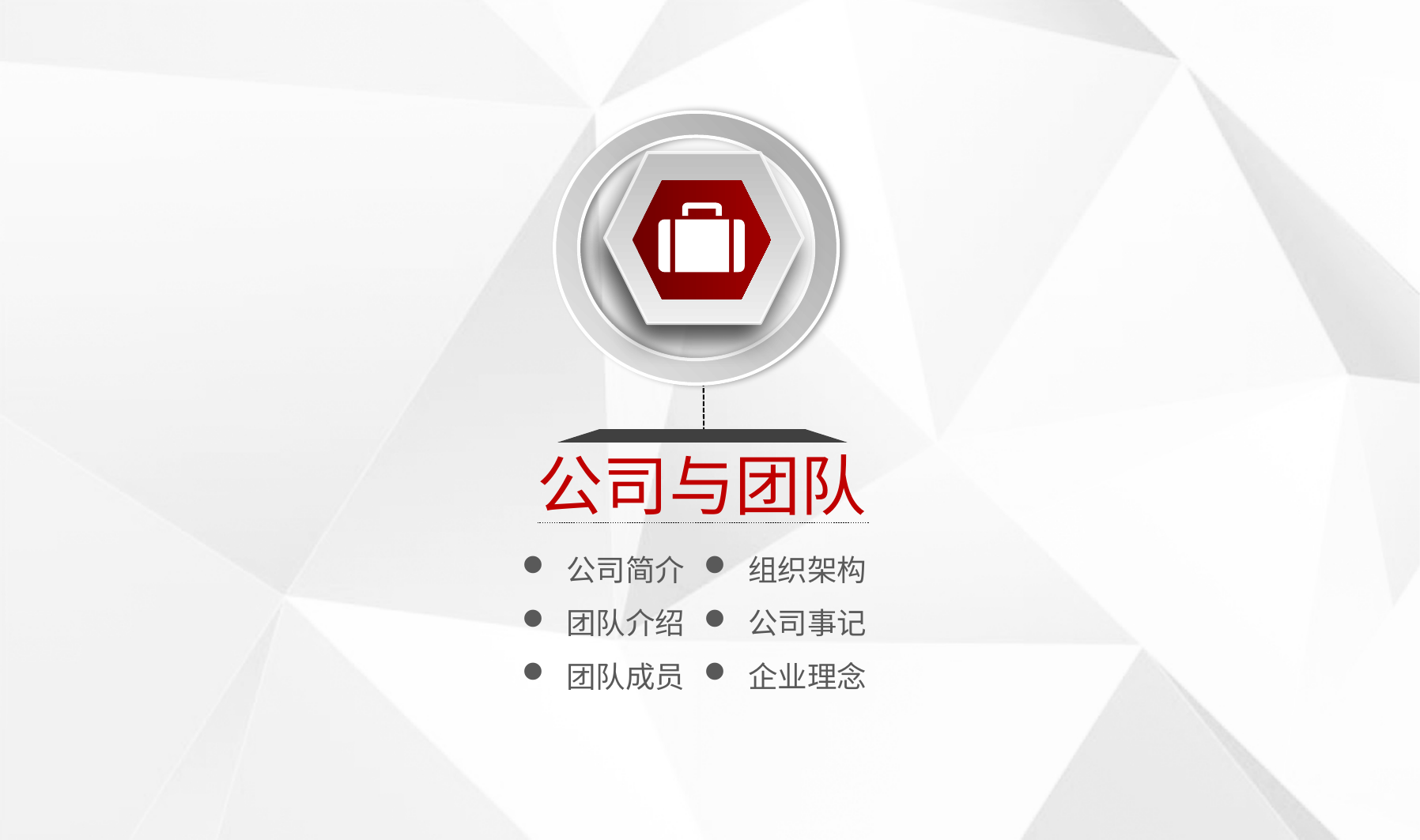

公司与团队
公司简介
组织架构
团队介绍
公司事记
团队成员
企业理念